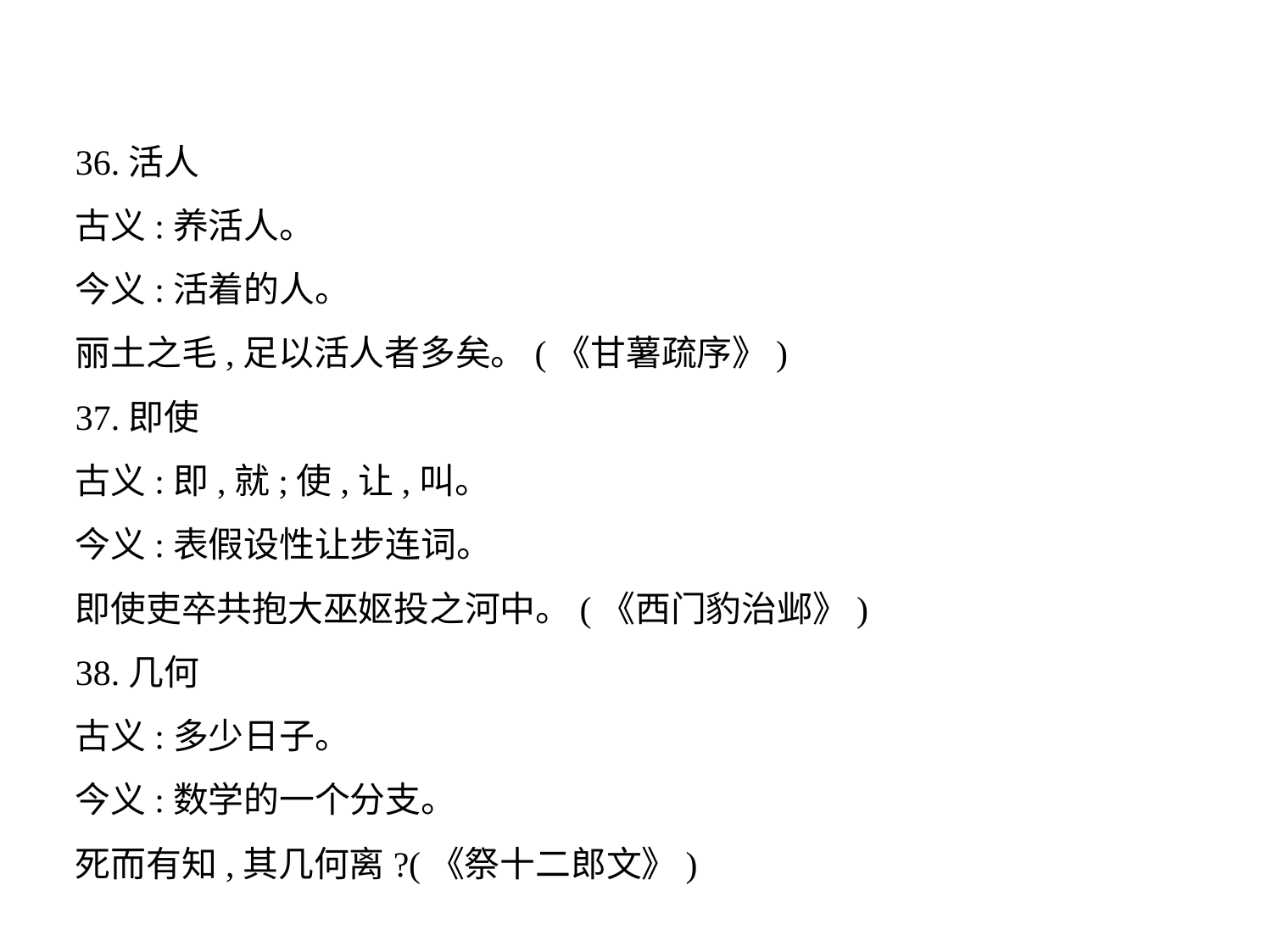

36.活人
古义:养活人。
今义:活着的人。
丽土之毛,足以活人者多矣。(《甘薯疏序》)
37.即使
古义:即,就;使,让,叫。
今义:表假设性让步连词。
即使吏卒共抱大巫妪投之河中。(《西门豹治邺》)
38.几何
古义:多少日子。
今义:数学的一个分支。
死而有知,其几何离?(《祭十二郎文》)